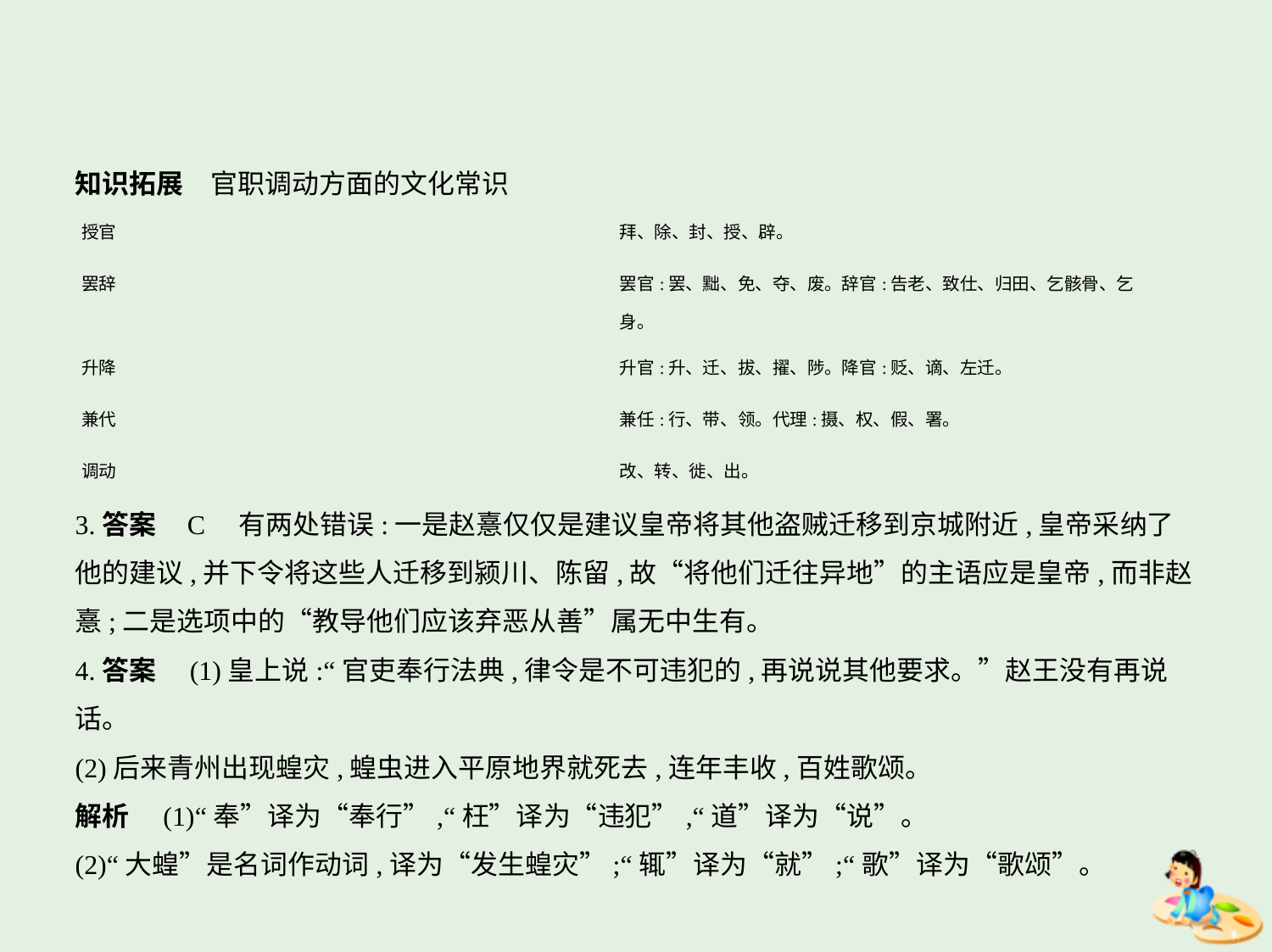

知识拓展　官职调动方面的文化常识
| 授官 | 拜、除、封、授、辟。 |
| --- | --- |
| 罢辞 | 罢官:罢、黜、免、夺、废。辞官:告老、致仕、归田、乞骸骨、乞 身。 |
| 升降 | 升官:升、迁、拔、擢、陟。降官:贬、谪、左迁。 |
| 兼代 | 兼任:行、带、领。代理:摄、权、假、署。 |
| 调动 | 改、转、徙、出。 |
3.答案    C　有两处错误:一是赵憙仅仅是建议皇帝将其他盗贼迁移到京城附近,皇帝采纳了
他的建议,并下令将这些人迁移到颍川、陈留,故“将他们迁往异地”的主语应是皇帝,而非赵
憙;二是选项中的“教导他们应该弃恶从善”属无中生有。
4.答案　(1)皇上说:“官吏奉行法典,律令是不可违犯的,再说说其他要求。”赵王没有再说
话。
(2)后来青州出现蝗灾,蝗虫进入平原地界就死去,连年丰收,百姓歌颂。
解析　(1)“奉”译为“奉行”,“枉”译为“违犯”,“道”译为“说”。
(2)“大蝗”是名词作动词,译为“发生蝗灾”;“辄”译为“就”;“歌”译为“歌颂”。